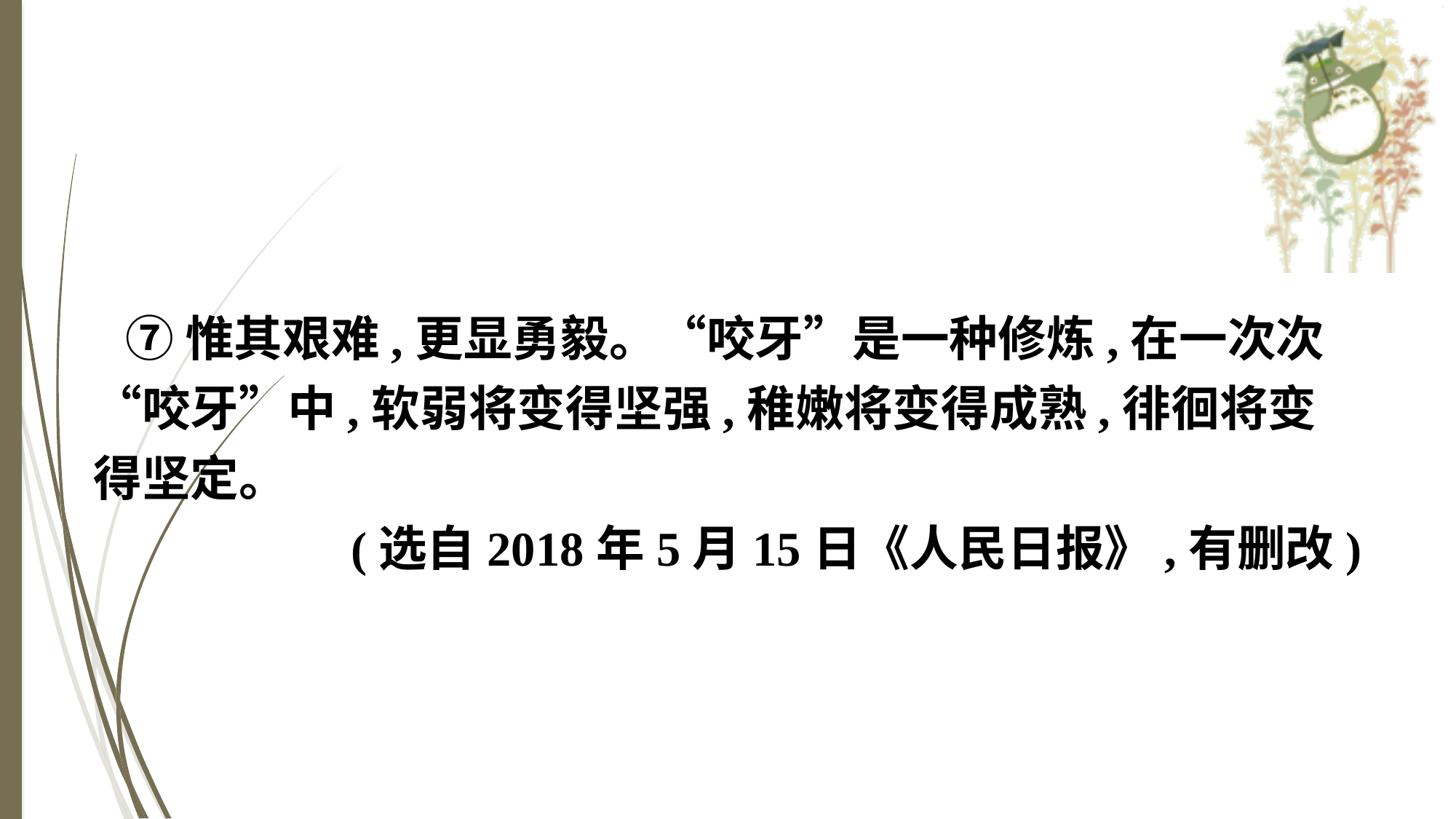

⑦惟其艰难,更显勇毅。“咬牙”是一种修炼,在一次次“咬牙”中,软弱将变得坚强,稚嫩将变得成熟,徘徊将变得坚定。
(选自2018年5月15日《人民日报》,有删改)